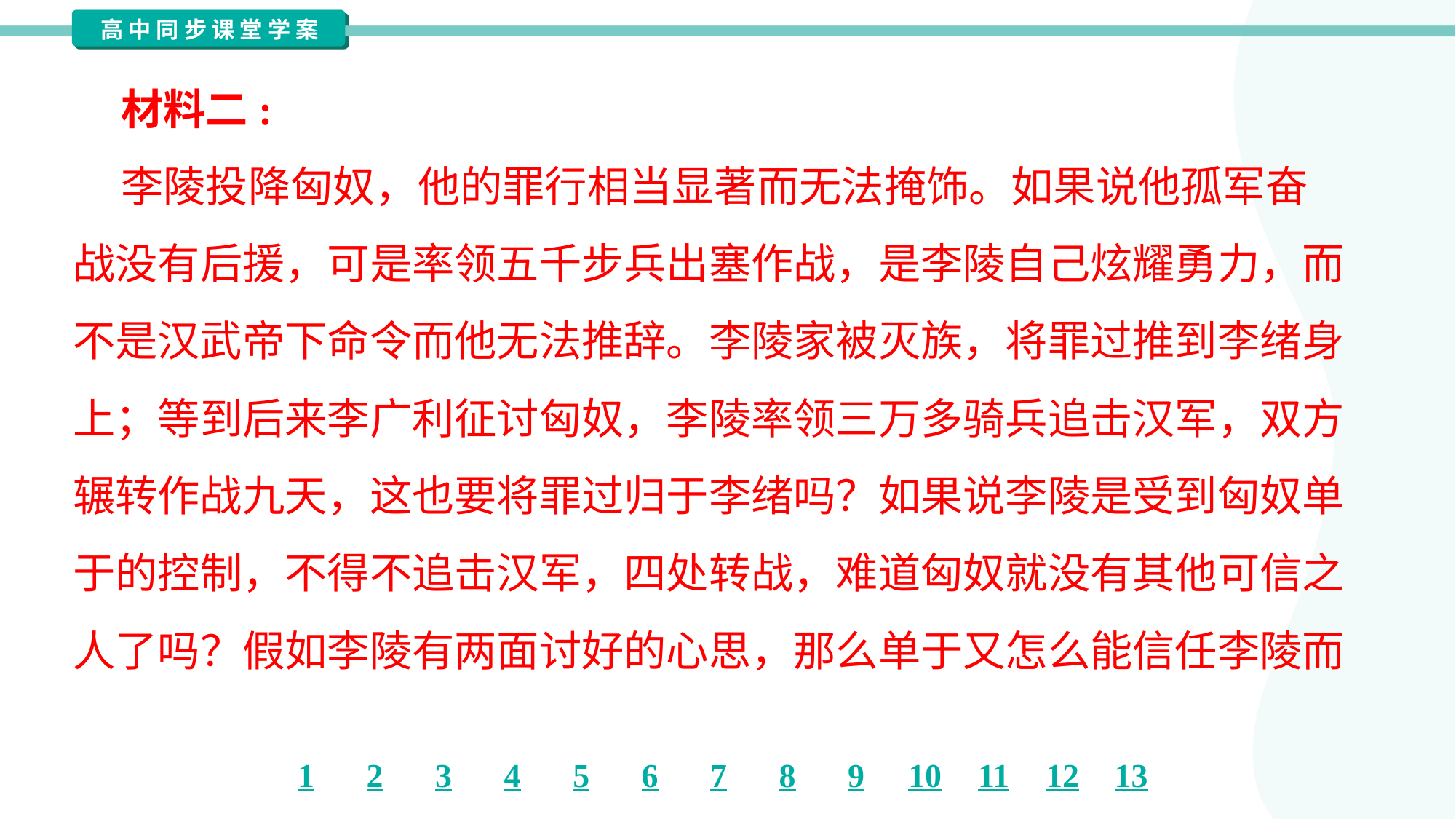

材料二:
    李陵投降匈奴，他的罪行相当显著而无法掩饰。如果说他孤军奋
战没有后援，可是率领五千步兵出塞作战，是李陵自己炫耀勇力，而
不是汉武帝下命令而他无法推辞。李陵家被灭族，将罪过推到李绪身
上；等到后来李广利征讨匈奴，李陵率领三万多骑兵追击汉军，双方
辗转作战九天，这也要将罪过归于李绪吗？如果说李陵是受到匈奴单
于的控制，不得不追击汉军，四处转战，难道匈奴就没有其他可信之
人了吗？假如李陵有两面讨好的心思，那么单于又怎么能信任李陵而